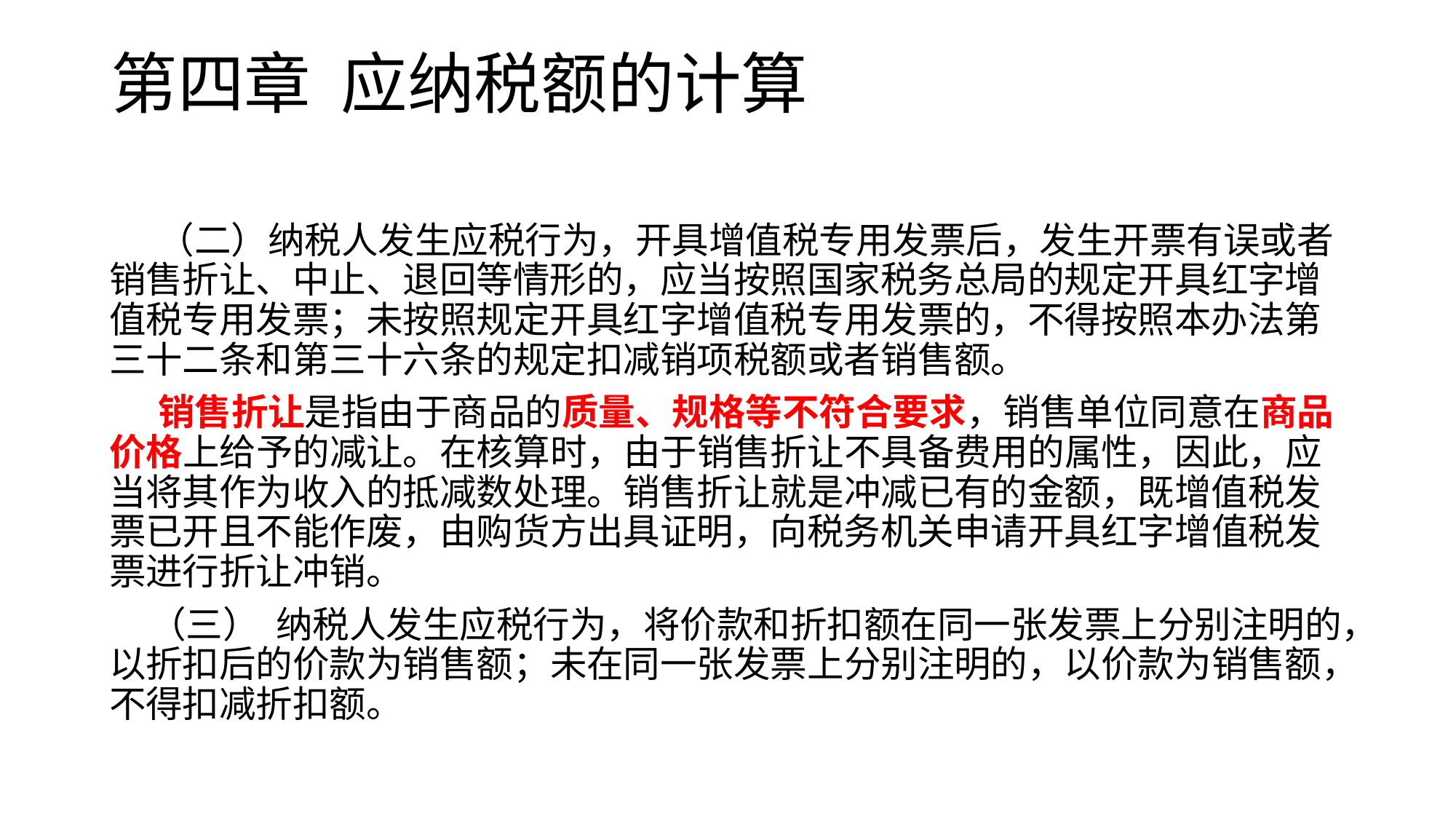

# 第四章  应纳税额的计算

     （二）纳税人发生应税行为，开具增值税专用发票后，发生开票有误或者销售折让、中止、退回等情形的，应当按照国家税务总局的规定开具红字增值税专用发票；未按照规定开具红字增值税专用发票的，不得按照本办法第三十二条和第三十六条的规定扣减销项税额或者销售额。
     销售折让是指由于商品的质量、规格等不符合要求，销售单位同意在商品价格上给予的减让。在核算时，由于销售折让不具备费用的属性，因此，应当将其作为收入的抵减数处理。销售折让就是冲减已有的金额，既增值税发票已开且不能作废，由购货方出具证明，向税务机关申请开具红字增值税发票进行折让冲销。
    （三）  纳税人发生应税行为，将价款和折扣额在同一张发票上分别注明的，以折扣后的价款为销售额；未在同一张发票上分别注明的，以价款为销售额，不得扣减折扣额。